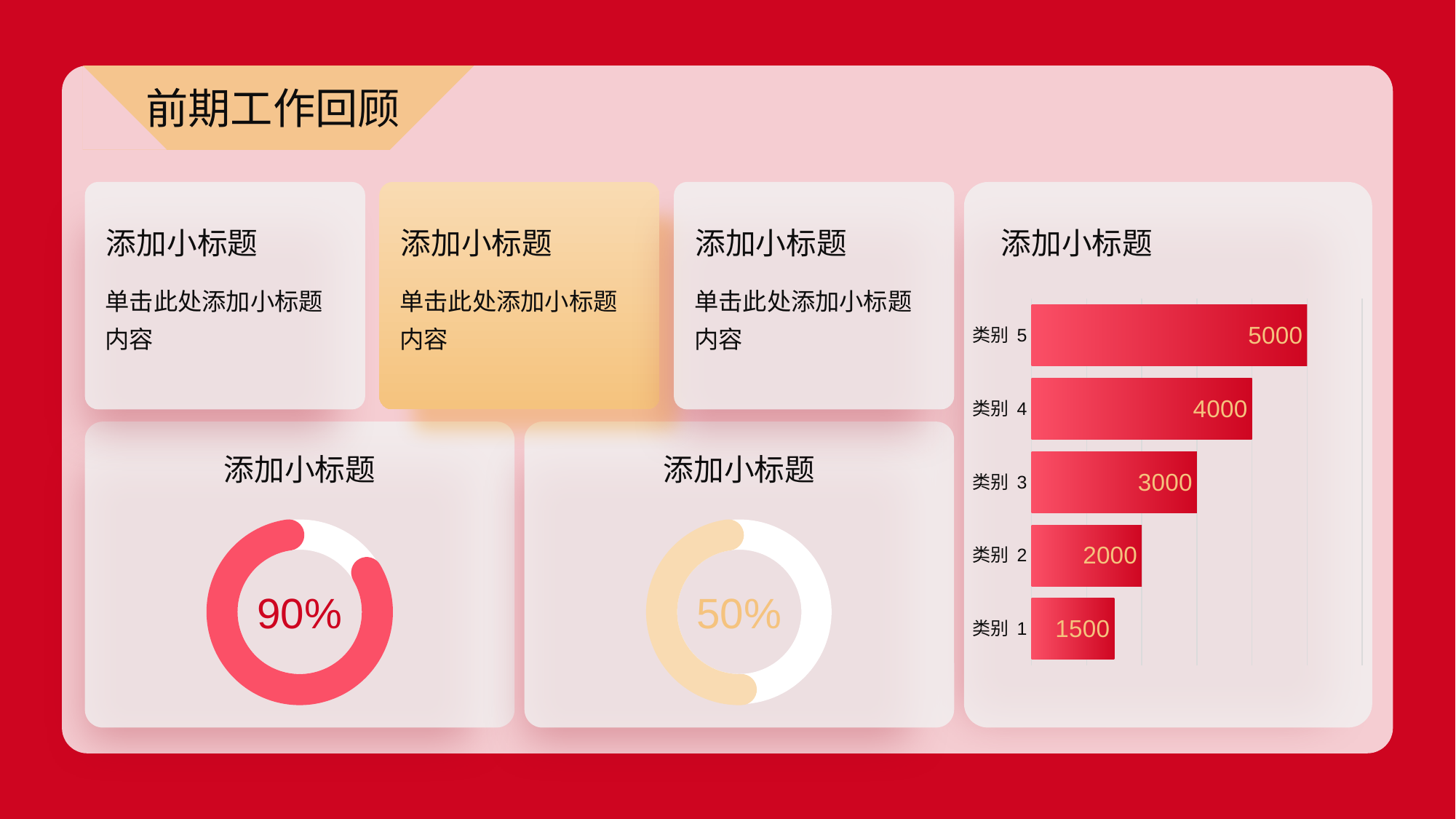

前期工作回顾

添加小标题
单击此处添加小标题内容

添加小标题
单击此处添加小标题内容

添加小标题
单击此处添加小标题内容

添加小标题

### Chart

| Category | 系列 1 |
|---|---|
| 类别 1 | 1500.0 |
| 类别 2 | 2000.0 |
| 类别 3 | 3000.0 |
| 类别 4 | 4000.0 |
| 类别 5 | 5000.0 |
添加小标题
90%

添加小标题
50%